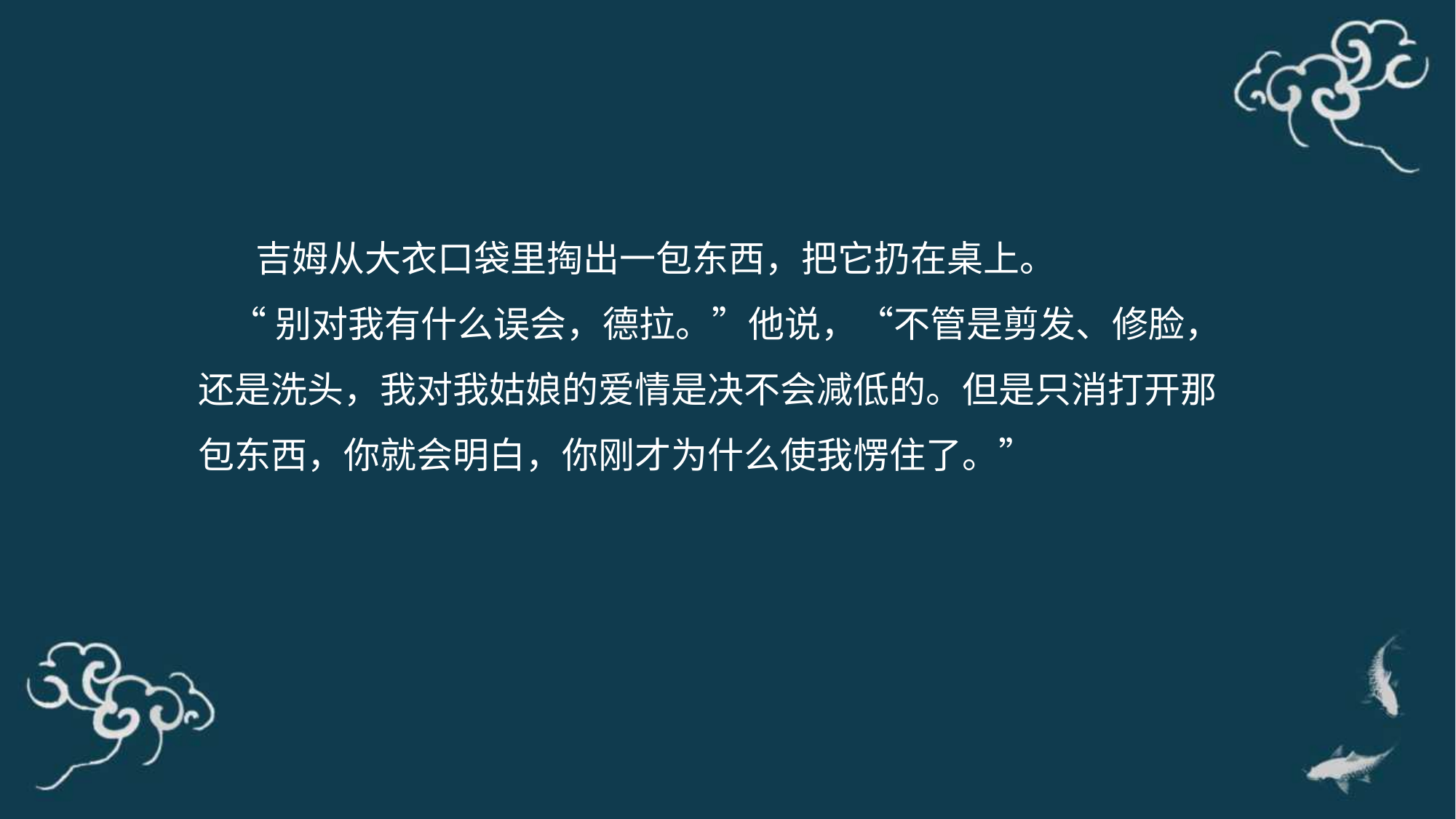

吉姆从大衣口袋里掏出一包东西，把它扔在桌上。
“别对我有什么误会，德拉。”他说，“不管是剪发、修脸，还是洗头，我对我姑娘的爱情是决不会减低的。但是只消打开那包东西，你就会明白，你刚才为什么使我愣住了。”